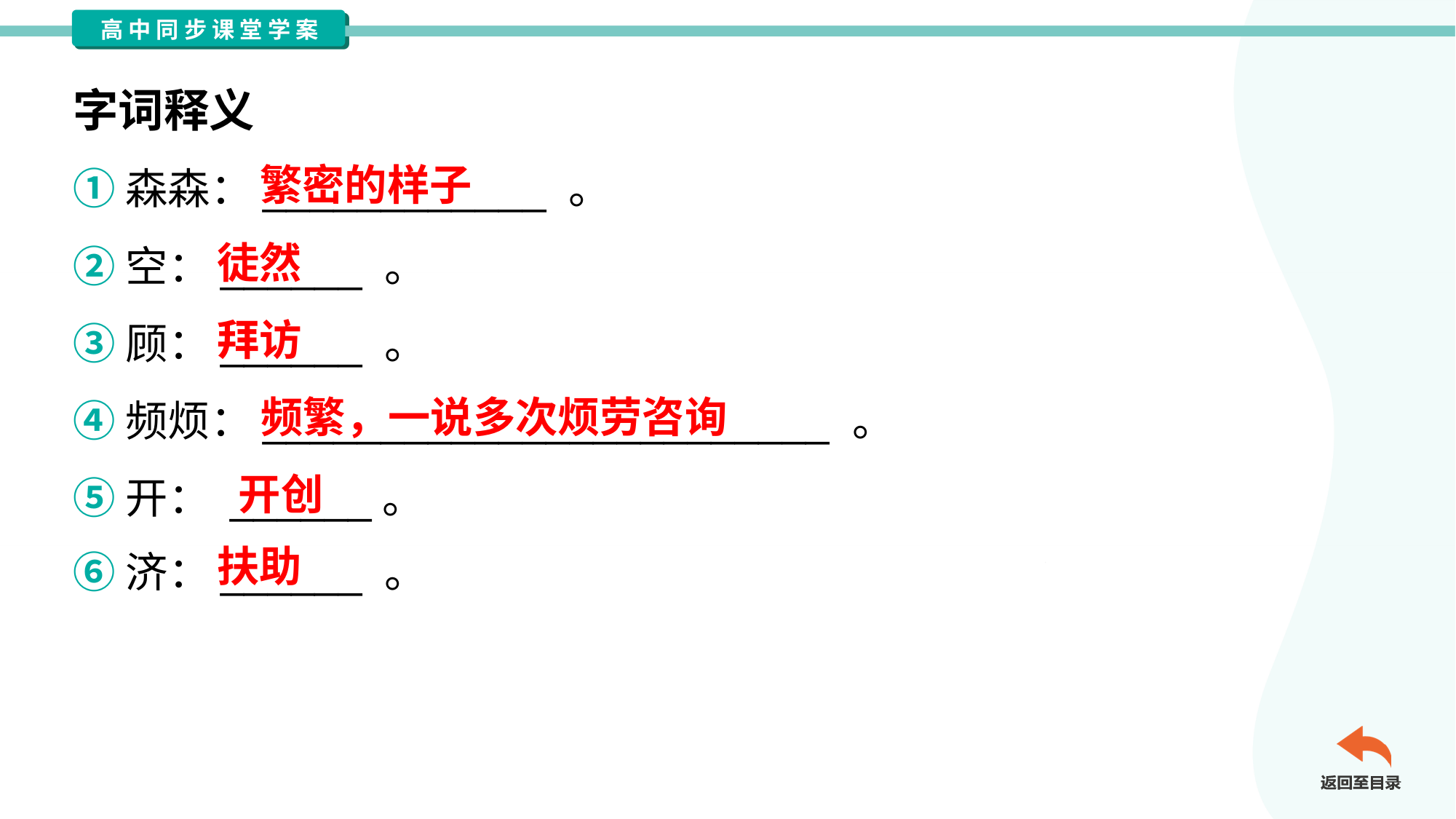

字词释义
繁密的样子
①森森：____________ 。
②空：______ 。
③顾：______ 。
④频烦：________________________ 。
⑤开： ______。
⑥济：______ 。
徒然
拜访
频繁，一说多次烦劳咨询
开创
扶助